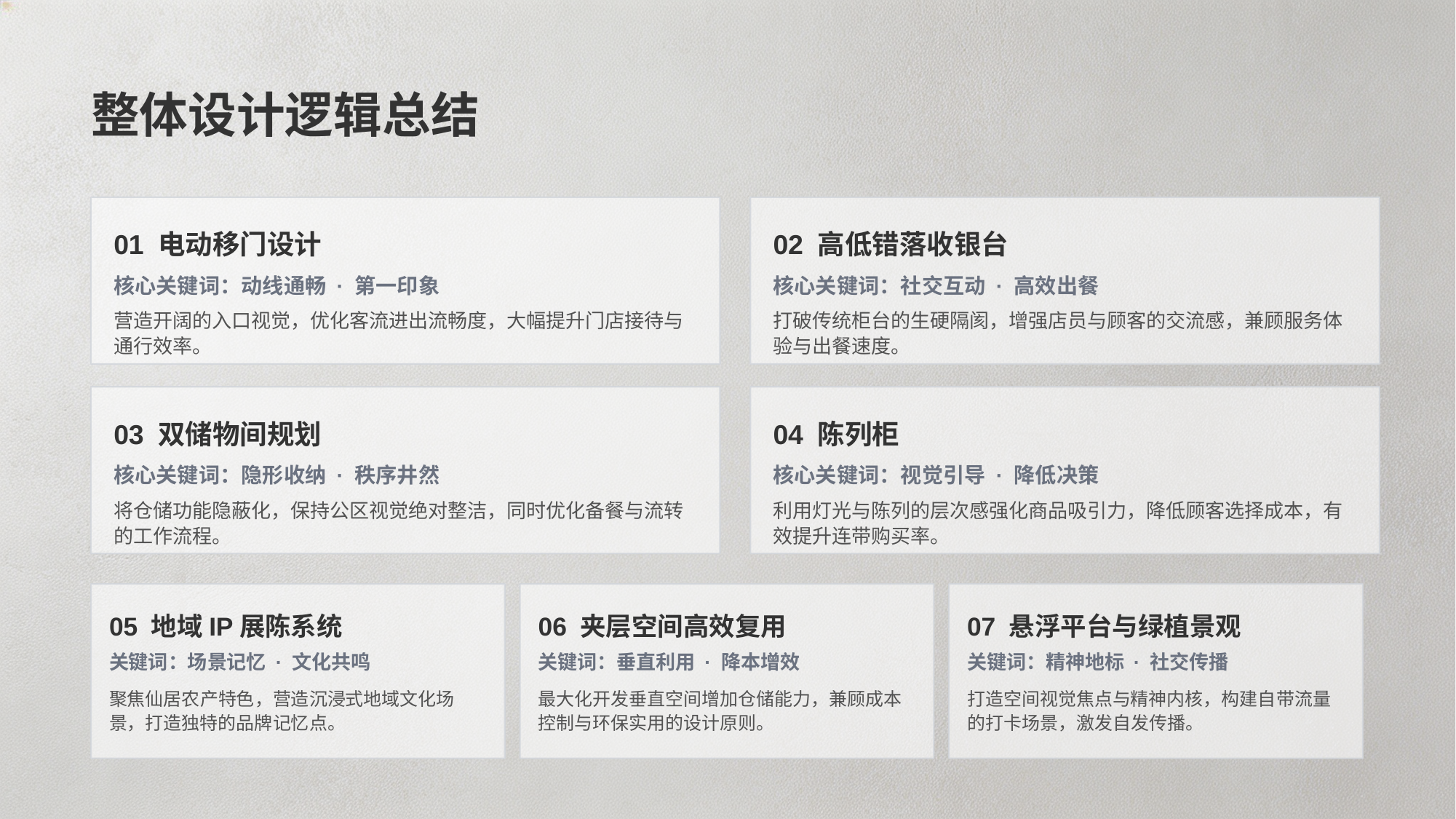

整体设计逻辑总结

01 电动移门设计
02 高低错落收银台
核心关键词：动线通畅 · 第一印象
核心关键词：社交互动 · 高效出餐
营造开阔的入口视觉，优化客流进出流畅度，大幅提升门店接待与通行效率。
打破传统柜台的生硬隔阂，增强店员与顾客的交流感，兼顾服务体验与出餐速度。

03 双储物间规划
04 陈列柜
核心关键词：隐形收纳 · 秩序井然
核心关键词：视觉引导 · 降低决策
将仓储功能隐蔽化，保持公区视觉绝对整洁，同时优化备餐与流转的工作流程。
利用灯光与陈列的层次感强化商品吸引力，降低顾客选择成本，有效提升连带购买率。

05 地域IP展陈系统
06 夹层空间高效复用
07 悬浮平台与绿植景观
关键词：场景记忆 · 文化共鸣
关键词：垂直利用 · 降本增效
关键词：精神地标 · 社交传播
聚焦仙居农产特色，营造沉浸式地域文化场景，打造独特的品牌记忆点。
最大化开发垂直空间增加仓储能力，兼顾成本控制与环保实用的设计原则。
打造空间视觉焦点与精神内核，构建自带流量的打卡场景，激发自发传播。